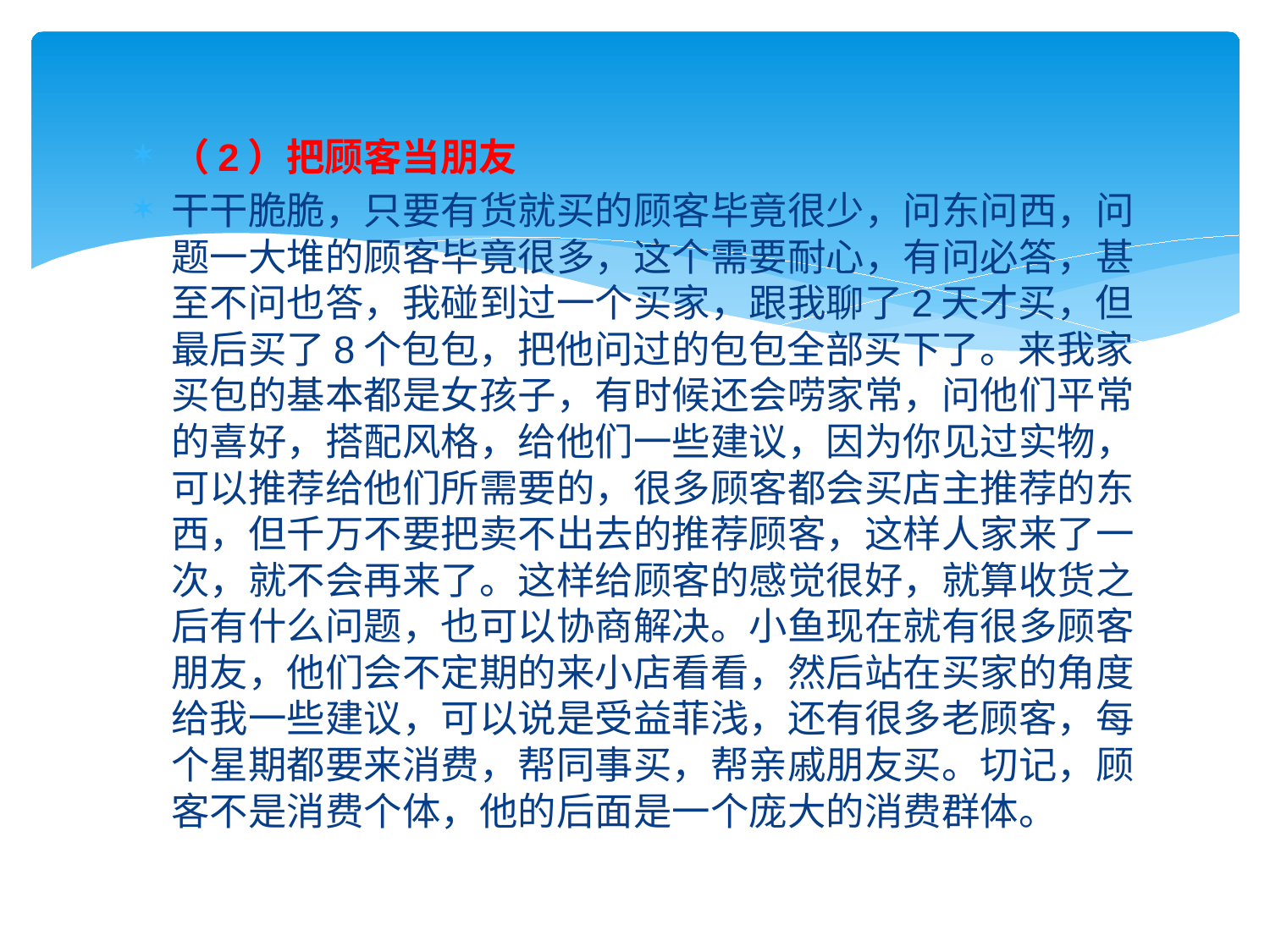

（2）把顾客当朋友
干干脆脆，只要有货就买的顾客毕竟很少，问东问西，问题一大堆的顾客毕竟很多，这个需要耐心，有问必答，甚至不问也答，我碰到过一个买家，跟我聊了2天才买，但最后买了8个包包，把他问过的包包全部买下了。来我家买包的基本都是女孩子，有时候还会唠家常，问他们平常的喜好，搭配风格，给他们一些建议，因为你见过实物，可以推荐给他们所需要的，很多顾客都会买店主推荐的东西，但千万不要把卖不出去的推荐顾客，这样人家来了一次，就不会再来了。这样给顾客的感觉很好，就算收货之后有什么问题，也可以协商解决。小鱼现在就有很多顾客朋友，他们会不定期的来小店看看，然后站在买家的角度给我一些建议，可以说是受益菲浅，还有很多老顾客，每个星期都要来消费，帮同事买，帮亲戚朋友买。切记，顾客不是消费个体，他的后面是一个庞大的消费群体。